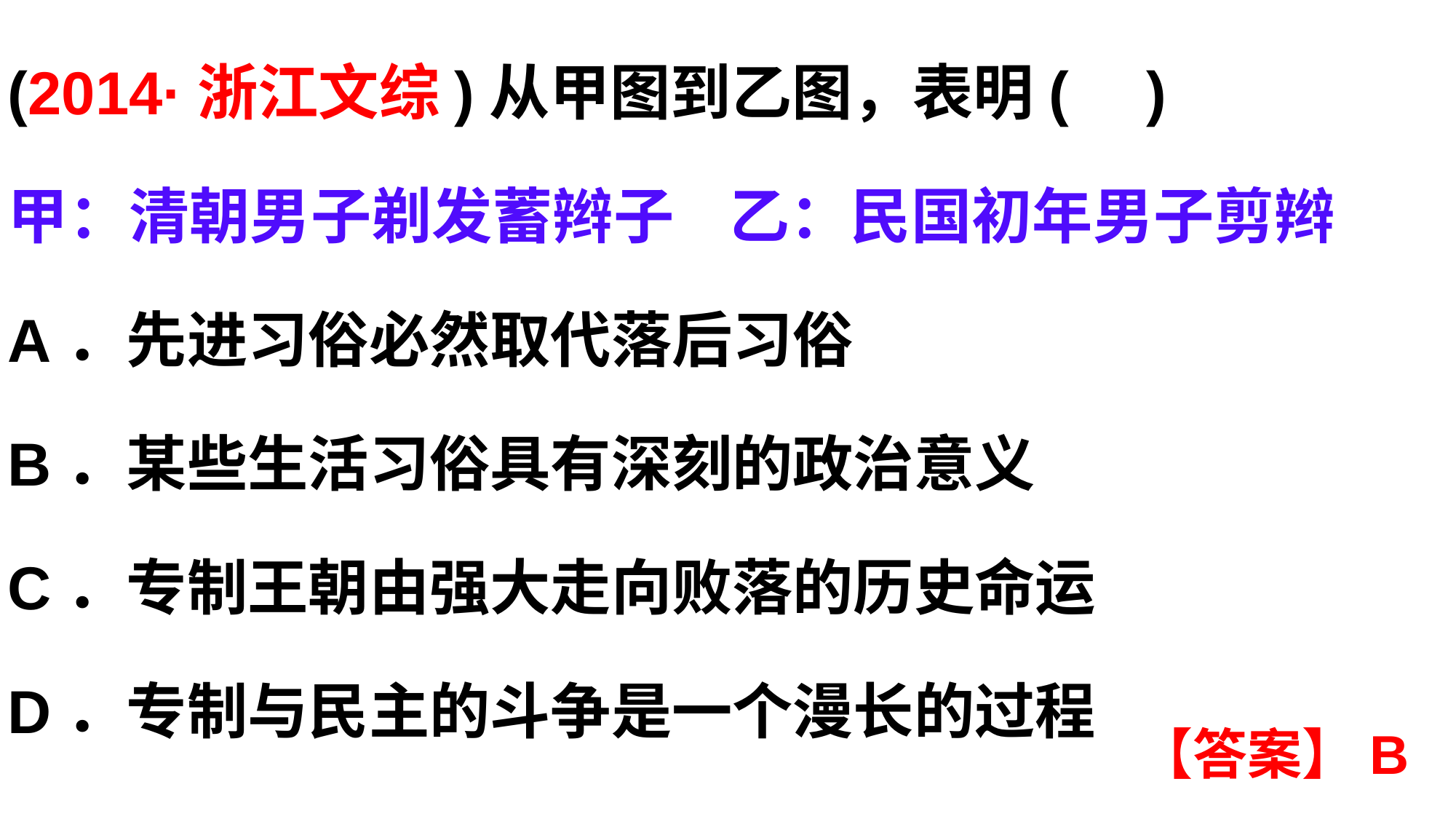

(2014·浙江文综)从甲图到乙图，表明(   )
甲：清朝男子剃发蓄辫子    乙：民国初年男子剪辫
A．先进习俗必然取代落后习俗
B．某些生活习俗具有深刻的政治意义
C．专制王朝由强大走向败落的历史命运
D．专制与民主的斗争是一个漫长的过程
【答案】B